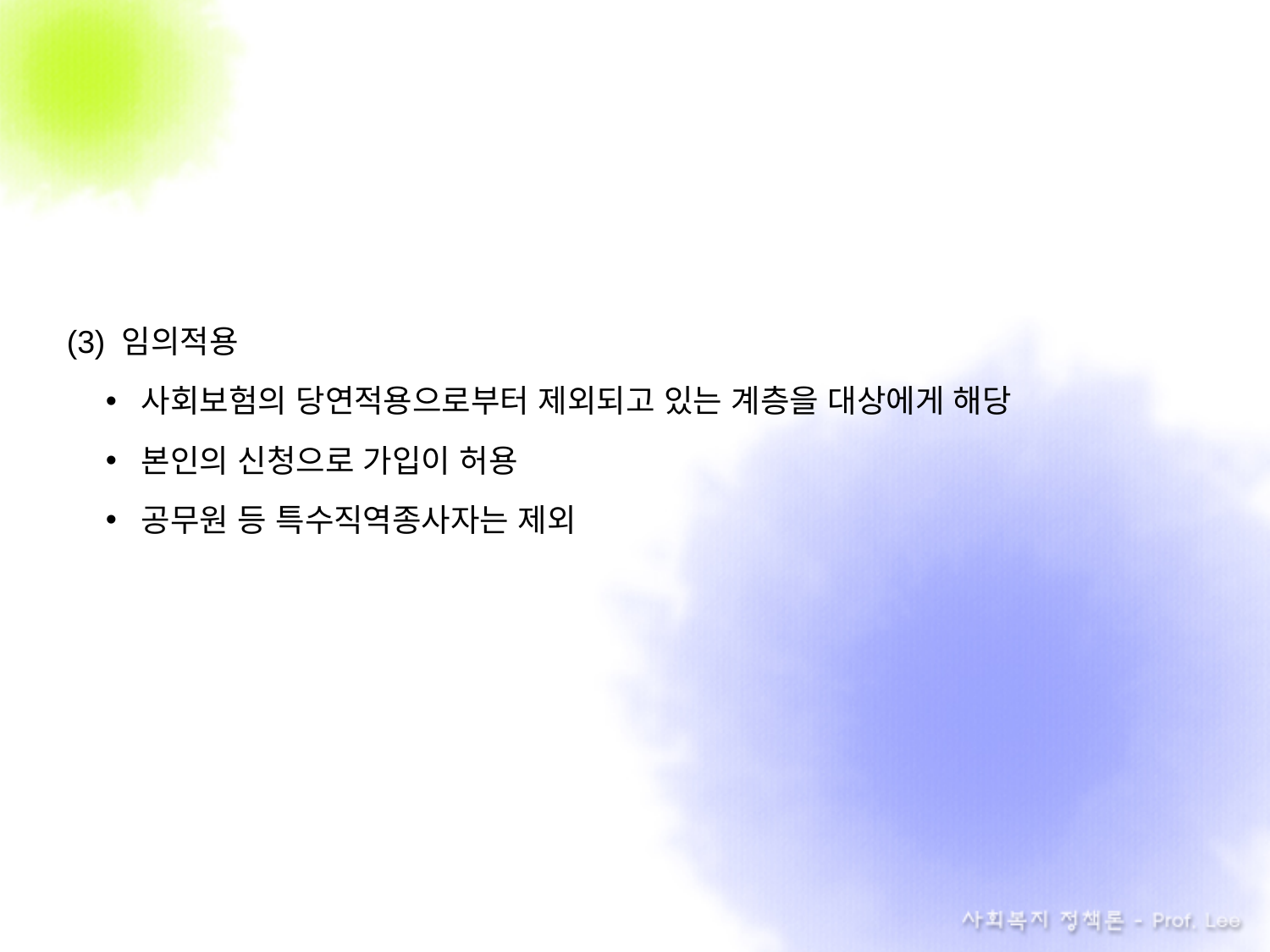

(3) 임의적용
사회보험의 당연적용으로부터 제외되고 있는 계층을 대상에게 해당
본인의 신청으로 가입이 허용
공무원 등 특수직역종사자는 제외